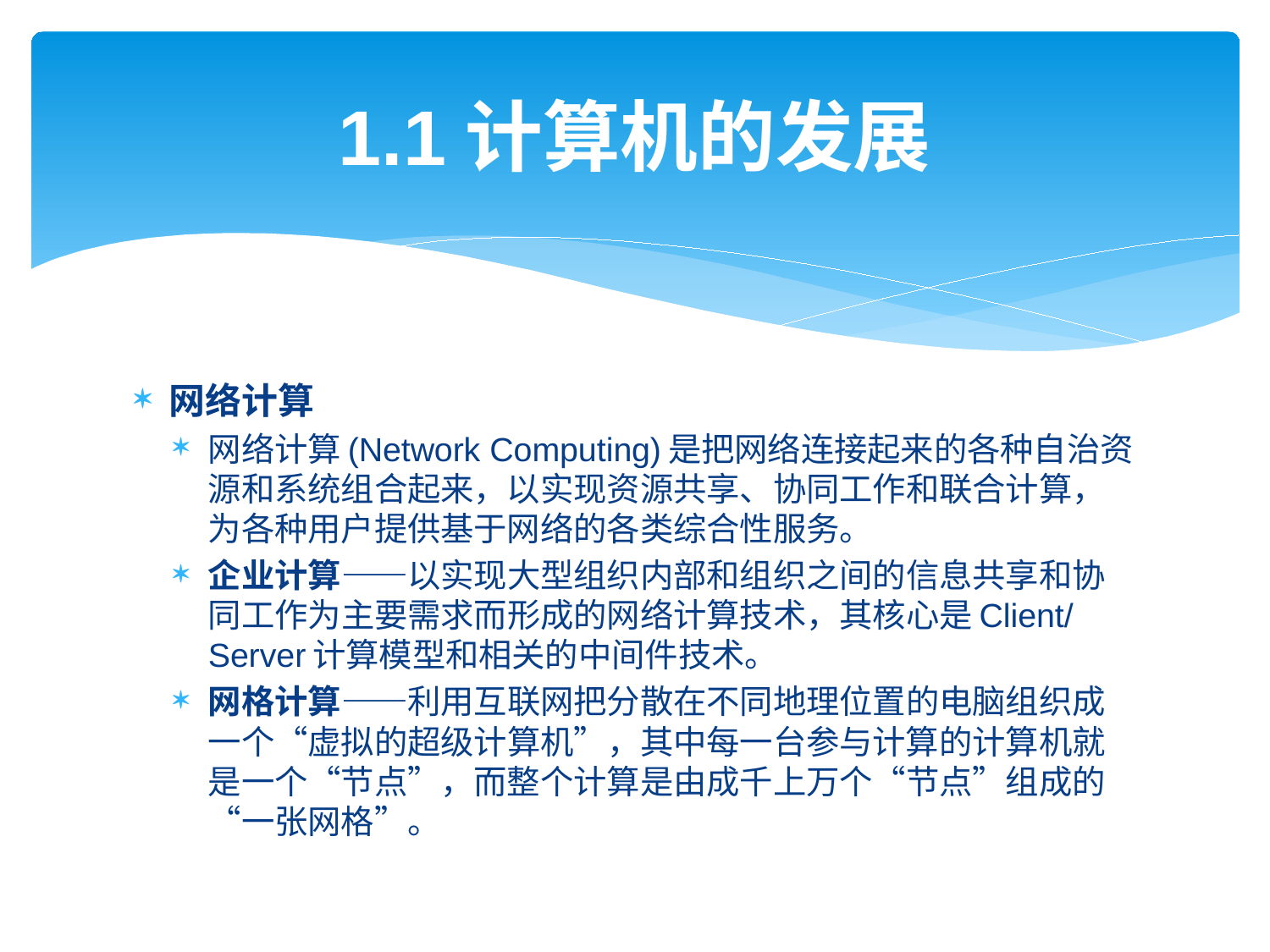

# 1.1计算机的发展
网络计算
网络计算(Network Computing)是把网络连接起来的各种自治资源和系统组合起来，以实现资源共享、协同工作和联合计算，为各种用户提供基于网络的各类综合性服务。
企业计算——以实现大型组织内部和组织之间的信息共享和协同工作为主要需求而形成的网络计算技术，其核心是Client/Server计算模型和相关的中间件技术。
网格计算——利用互联网把分散在不同地理位置的电脑组织成一个“虚拟的超级计算机”，其中每一台参与计算的计算机就是一个“节点”，而整个计算是由成千上万个“节点”组成的“一张网格”。